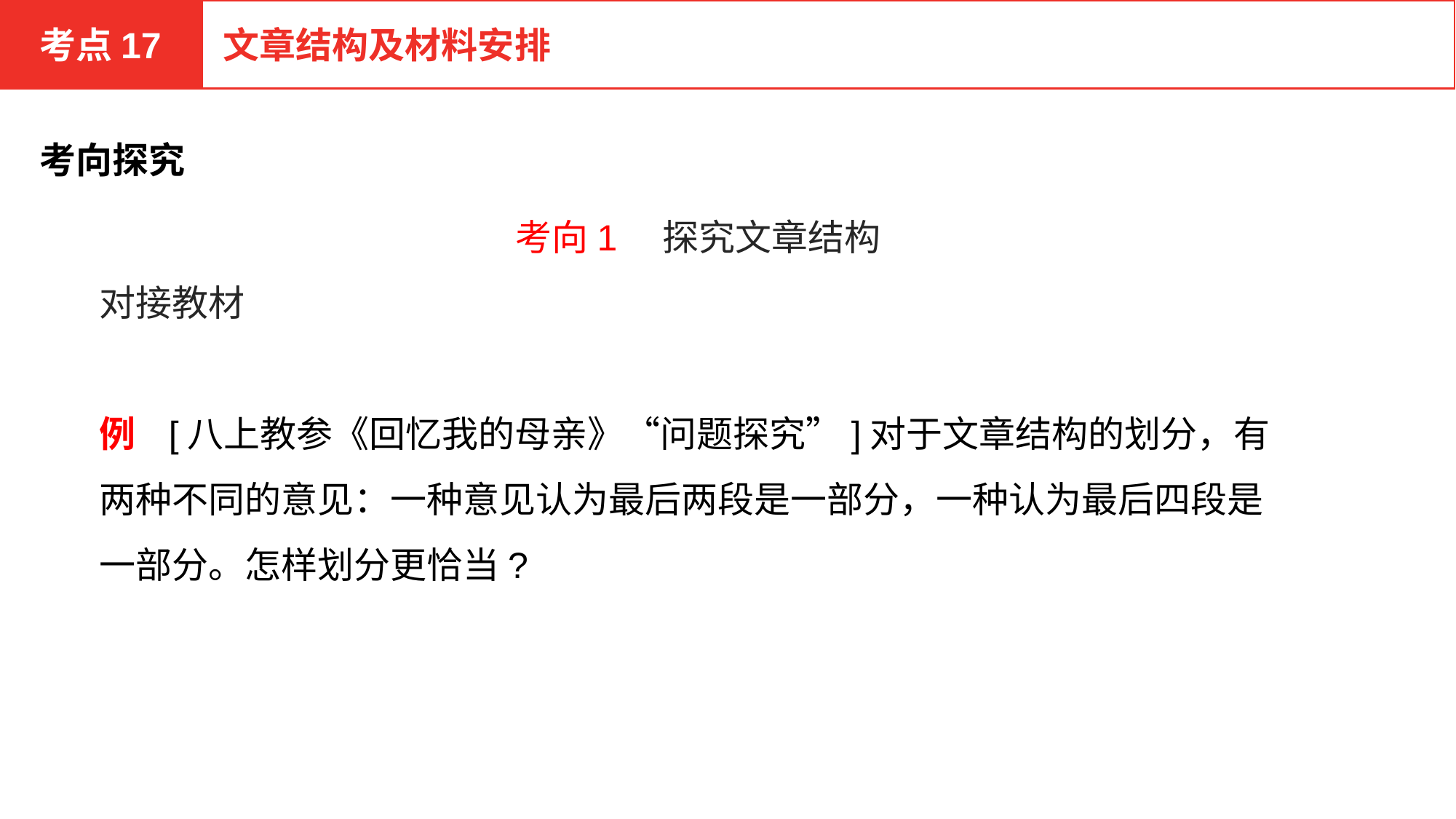

考点17
文章结构及材料安排
考向探究
考向1　探究文章结构
对接教材

例   [八上教参《回忆我的母亲》“问题探究”]对于文章结构的划分，有两种不同的意见：一种意见认为最后两段是一部分，一种认为最后四段是一部分。怎样划分更恰当?